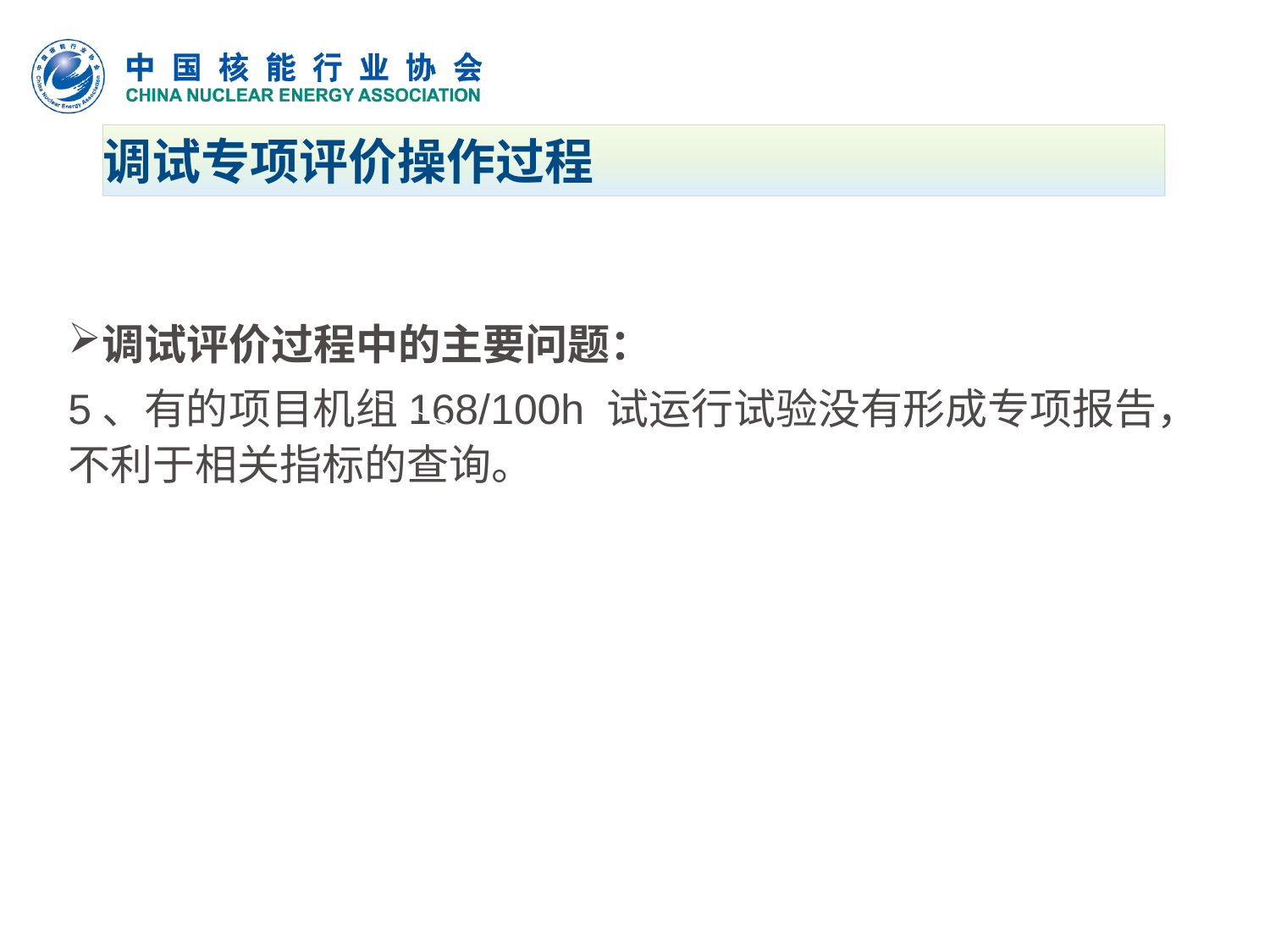

# 调试专项评价操作过程
调试评价过程中的主要问题：
5、有的项目机组168/100h 试运行试验没有形成专项报告，不利于相关指标的查询。